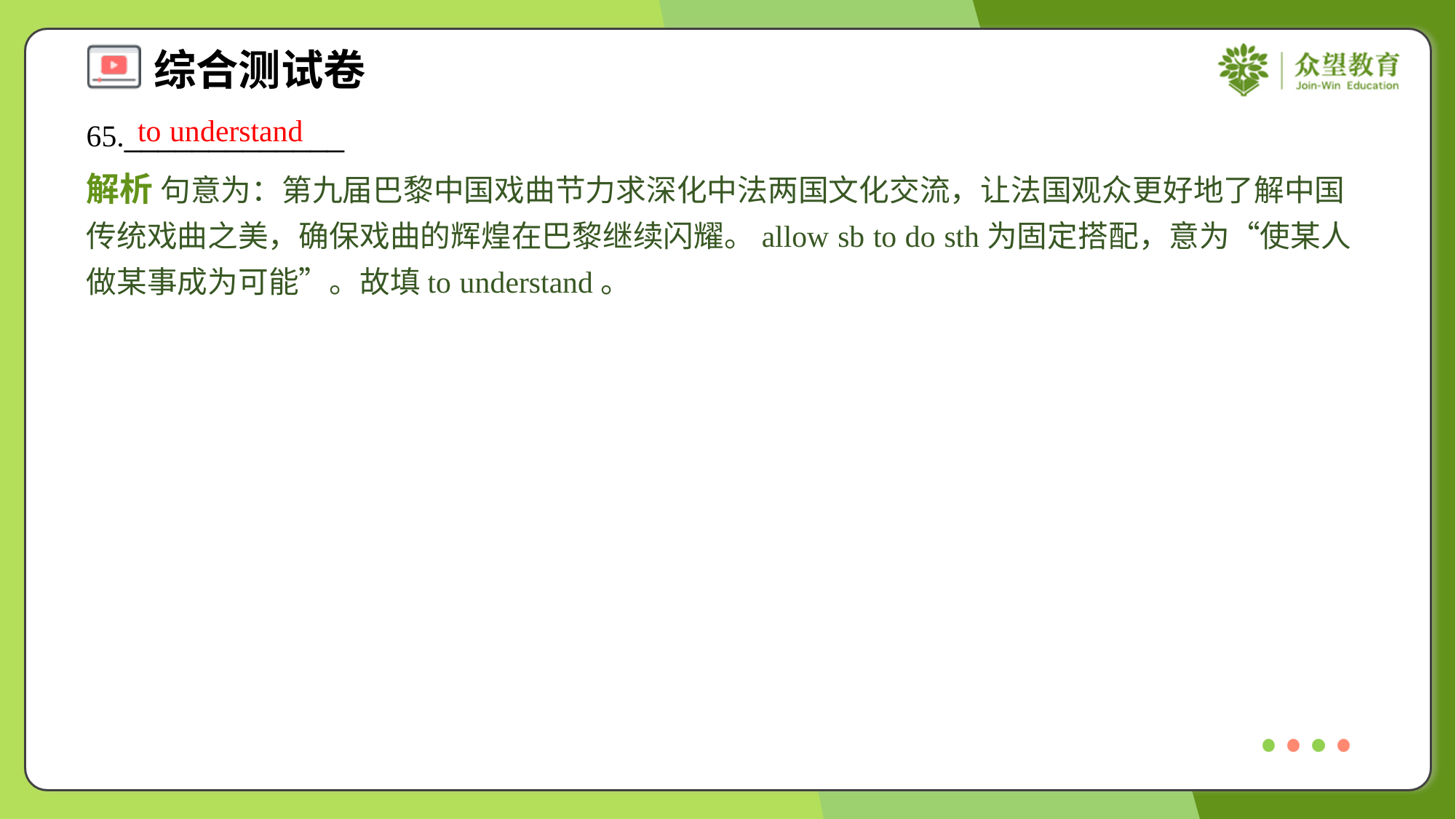

to understand
65._____________
解析 句意为：第九届巴黎中国戏曲节力求深化中法两国文化交流，让法国观众更好地了解中国传统戏曲之美，确保戏曲的辉煌在巴黎继续闪耀。allow sb to do sth为固定搭配，意为“使某人做某事成为可能”。故填to understand。